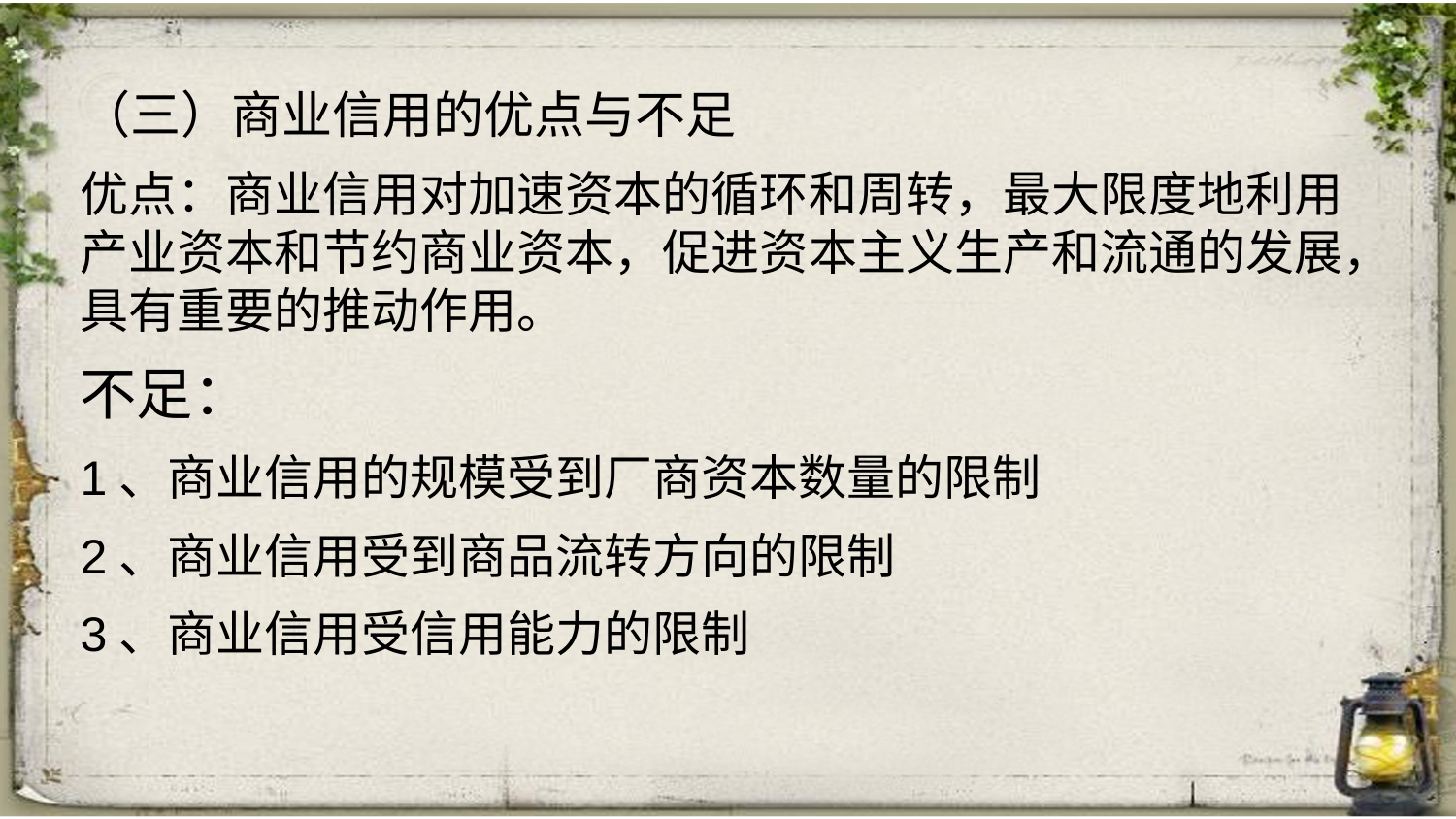

（三）商业信用的优点与不足
优点：商业信用对加速资本的循环和周转，最大限度地利用产业资本和节约商业资本，促进资本主义生产和流通的发展，具有重要的推动作用。
不足：
1、商业信用的规模受到厂商资本数量的限制
2、商业信用受到商品流转方向的限制
3、商业信用受信用能力的限制